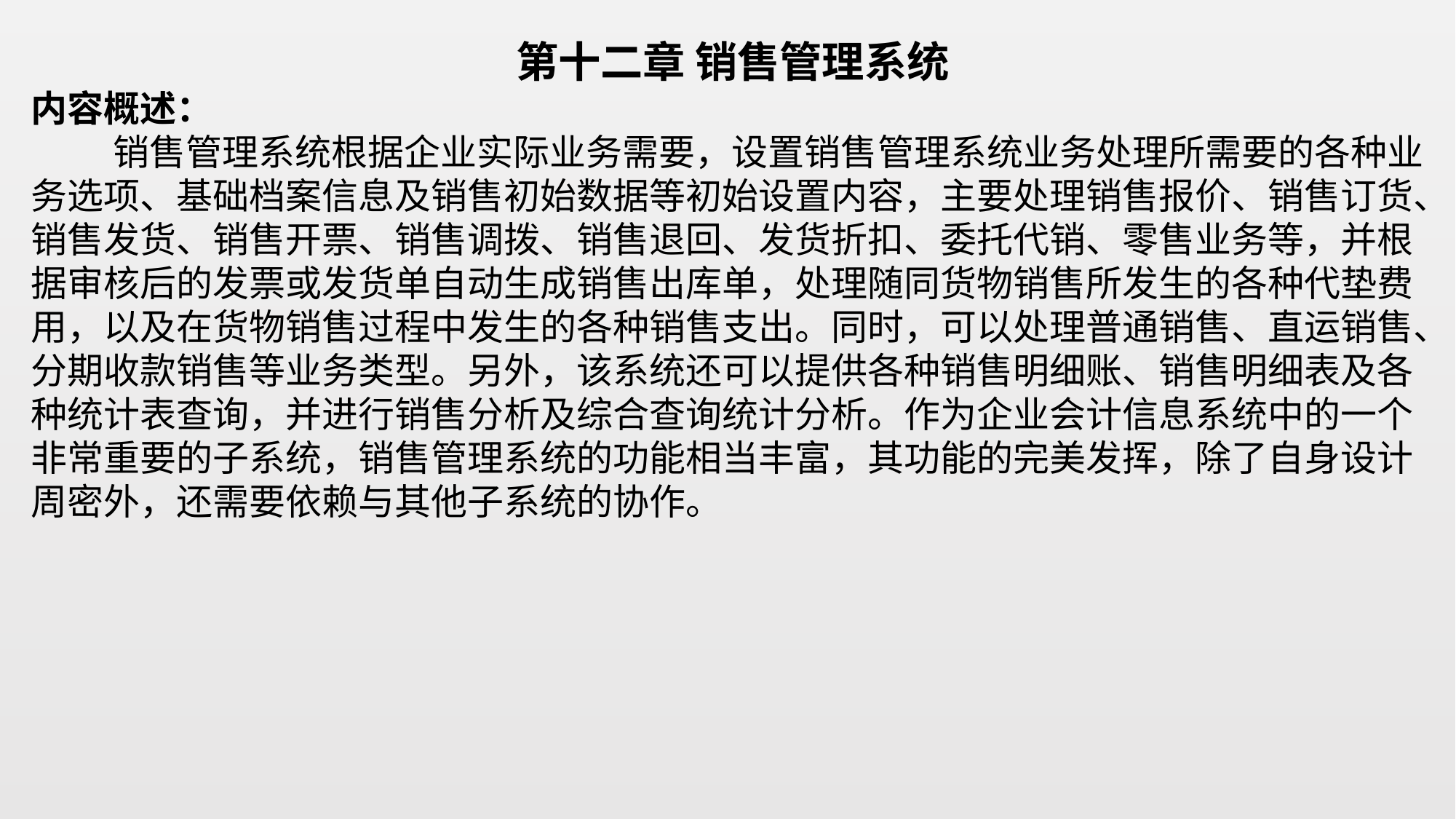

第十二章 销售管理系统
内容概述：
         销售管理系统根据企业实际业务需要，设置销售管理系统业务处理所需要的各种业务选项、基础档案信息及销售初始数据等初始设置内容，主要处理销售报价、销售订货、销售发货、销售开票、销售调拨、销售退回、发货折扣、委托代销、零售业务等，并根据审核后的发票或发货单自动生成销售出库单，处理随同货物销售所发生的各种代垫费用，以及在货物销售过程中发生的各种销售支出。同时，可以处理普通销售、直运销售、分期收款销售等业务类型。另外，该系统还可以提供各种销售明细账、销售明细表及各种统计表查询，并进行销售分析及综合查询统计分析。作为企业会计信息系统中的一个非常重要的子系统，销售管理系统的功能相当丰富，其功能的完美发挥，除了自身设计周密外，还需要依赖与其他子系统的协作。